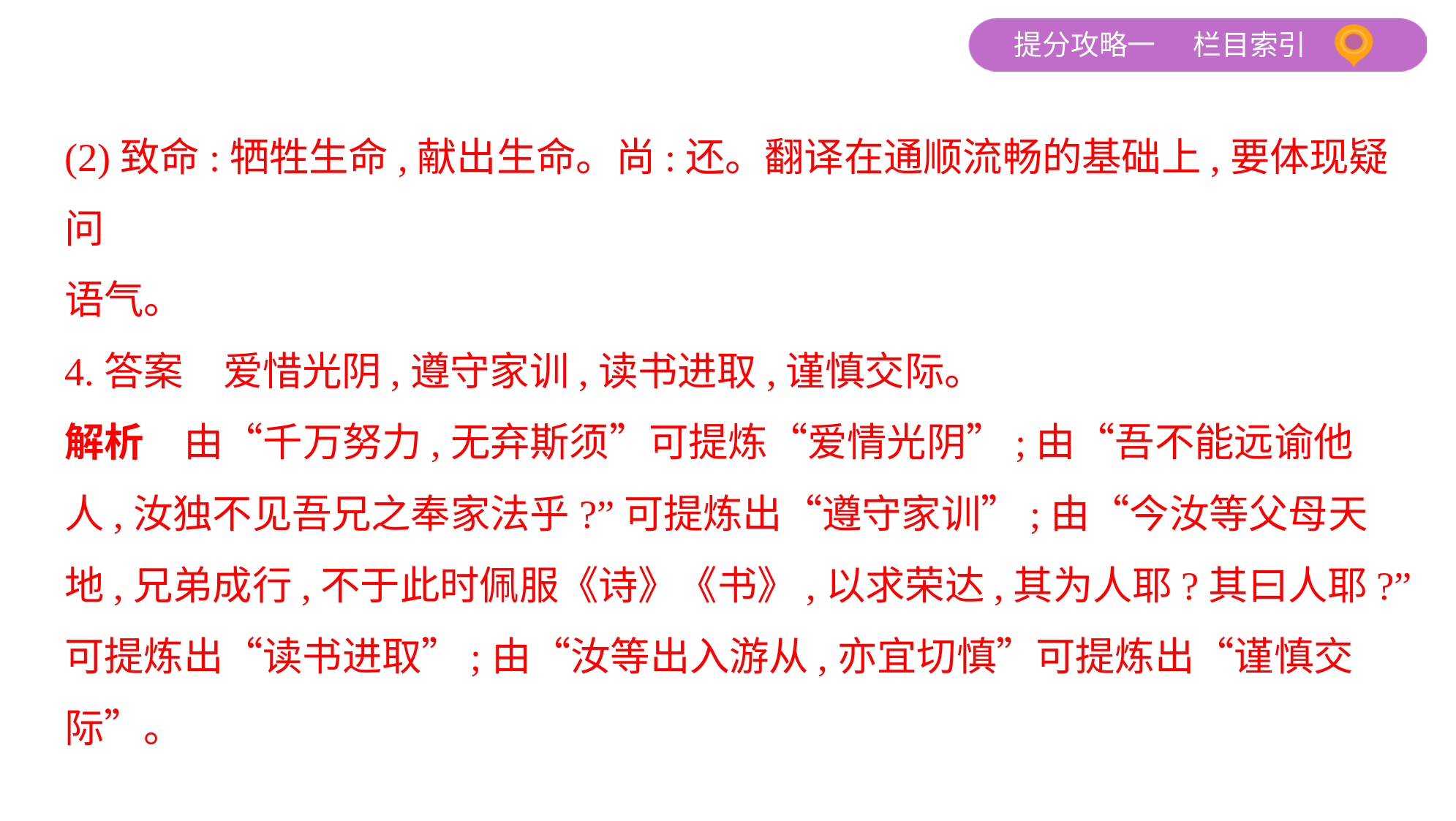

(2)致命:牺牲生命,献出生命。尚:还。翻译在通顺流畅的基础上,要体现疑问
语气。
4.答案　爱惜光阴,遵守家训,读书进取,谨慎交际。
解析　由“千万努力,无弃斯须”可提炼“爱情光阴”;由“吾不能远谕他
人,汝独不见吾兄之奉家法乎?”可提炼出“遵守家训”;由“今汝等父母天
地,兄弟成行,不于此时佩服《诗》《书》,以求荣达,其为人耶?其曰人耶?”
可提炼出“读书进取”;由“汝等出入游从,亦宜切慎”可提炼出“谨慎交
际”。